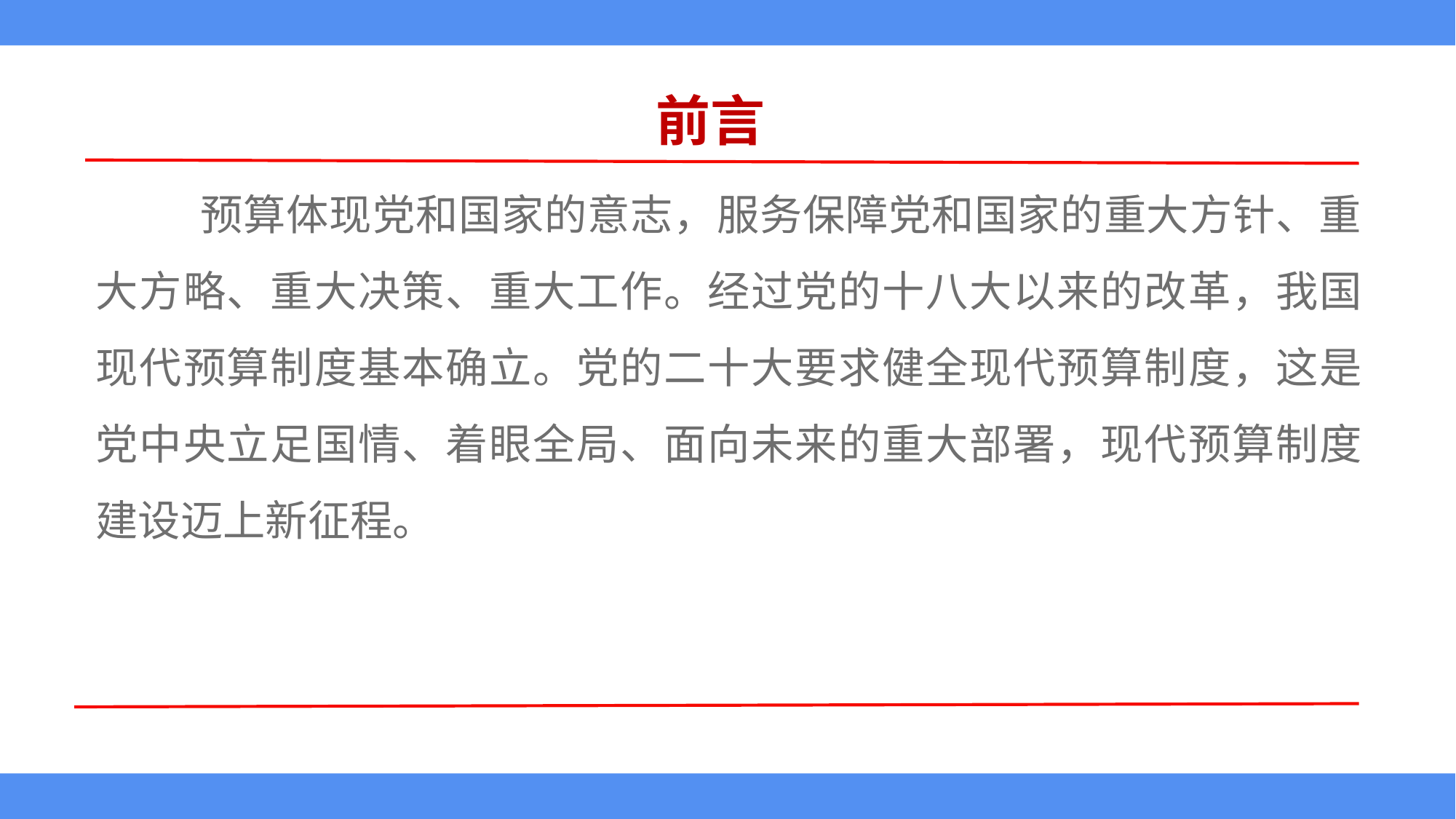

前言
     　预算体现党和国家的意志，服务保障党和国家的重大方针、重大方略、重大决策、重大工作。经过党的十八大以来的改革，我国现代预算制度基本确立。党的二十大要求健全现代预算制度，这是党中央立足国情、着眼全局、面向未来的重大部署，现代预算制度建设迈上新征程。